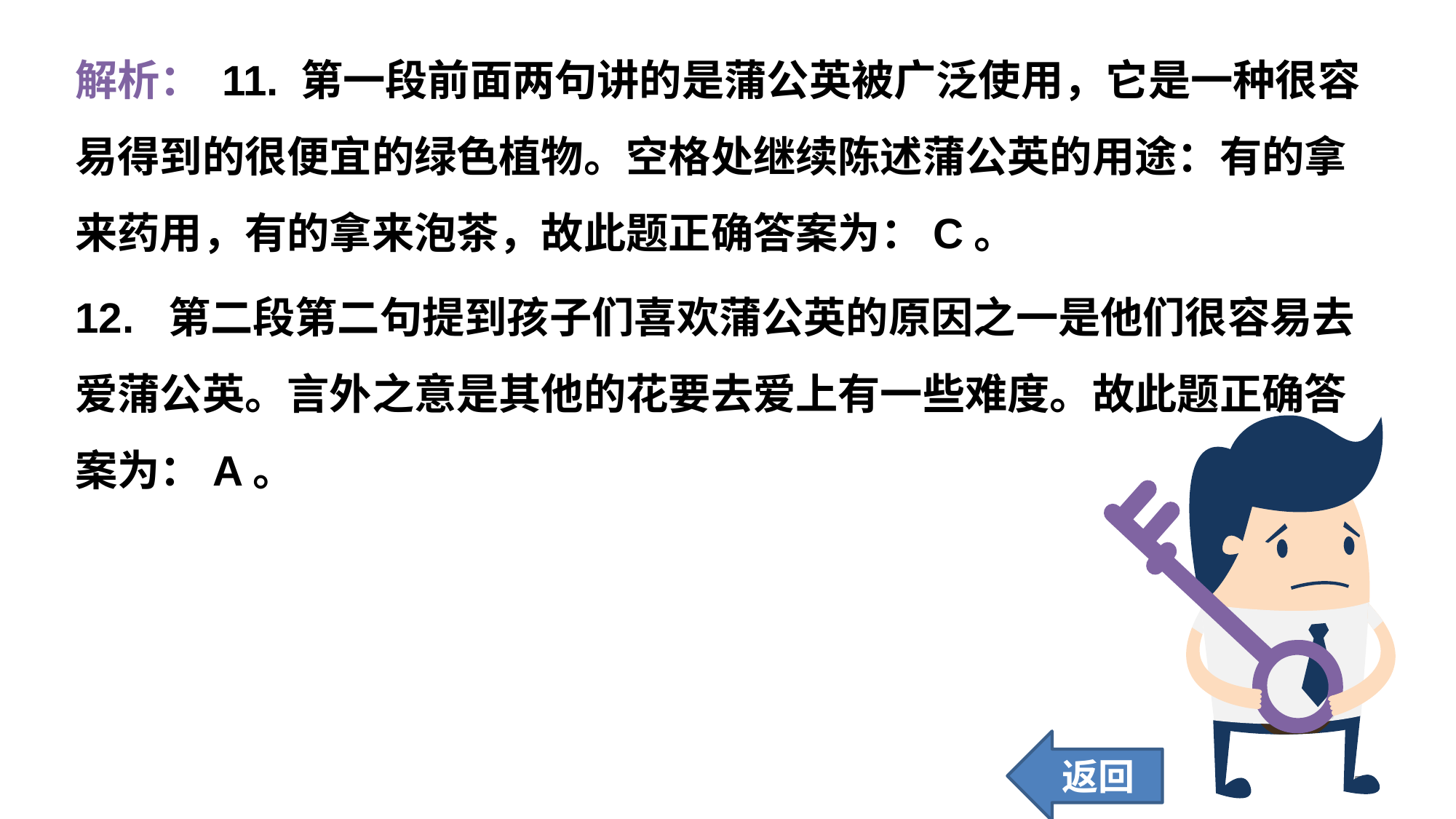

解析： 11. 第一段前面两句讲的是蒲公英被广泛使用，它是一种很容易得到的很便宜的绿色植物。空格处继续陈述蒲公英的用途：有的拿来药用，有的拿来泡茶，故此题正确答案为：C。
12.  第二段第二句提到孩子们喜欢蒲公英的原因之一是他们很容易去爱蒲公英。言外之意是其他的花要去爱上有一些难度。故此题正确答案为：A。

返回
258